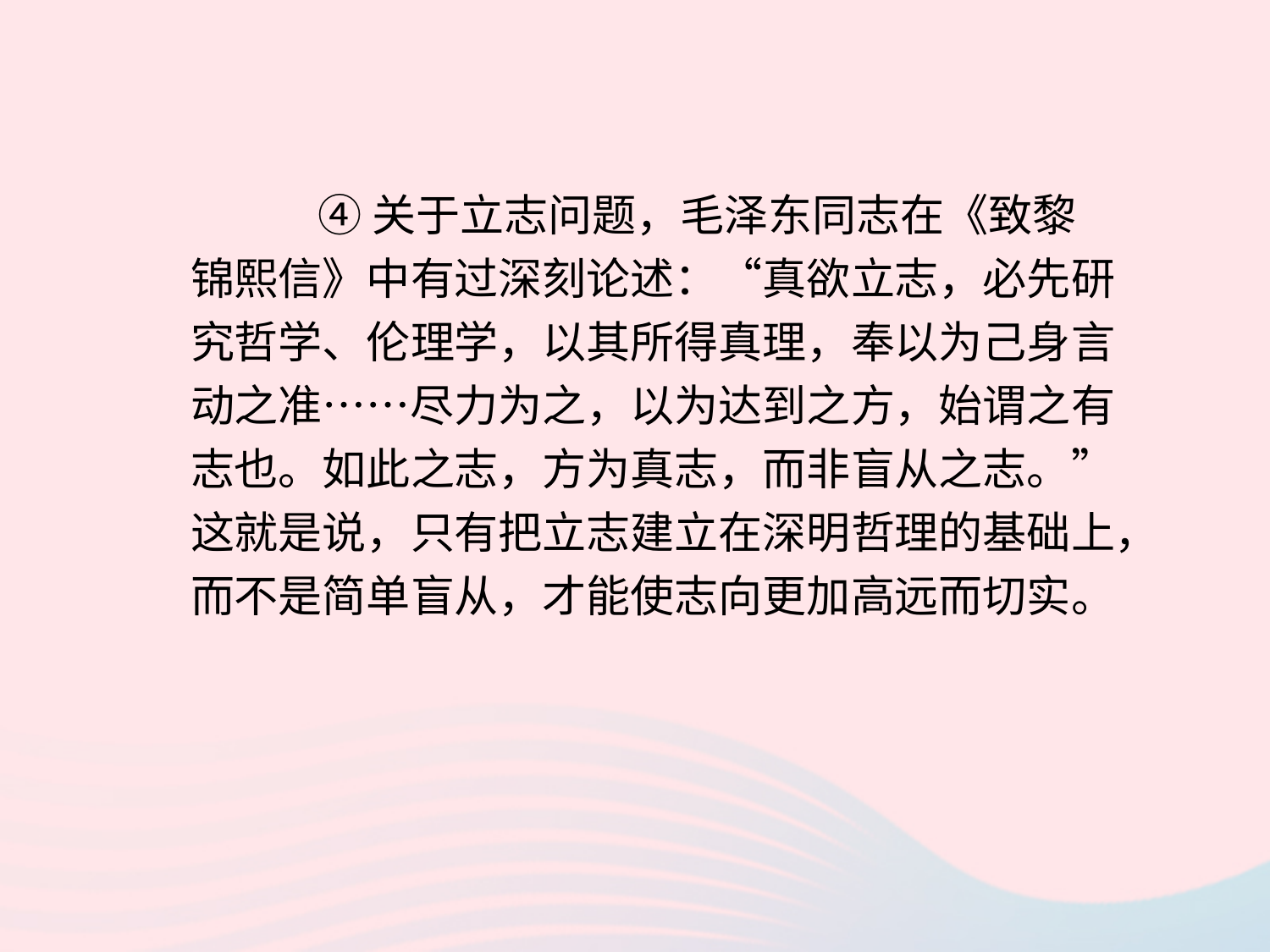

④关于立志问题，毛泽东同志在《致黎锦熙信》中有过深刻论述：“真欲立志，必先研究哲学、伦理学，以其所得真理，奉以为己身言动之准……尽力为之，以为达到之方，始谓之有志也。如此之志，方为真志，而非盲从之志。”这就是说，只有把立志建立在深明哲理的基础上，而不是简单盲从，才能使志向更加高远而切实。